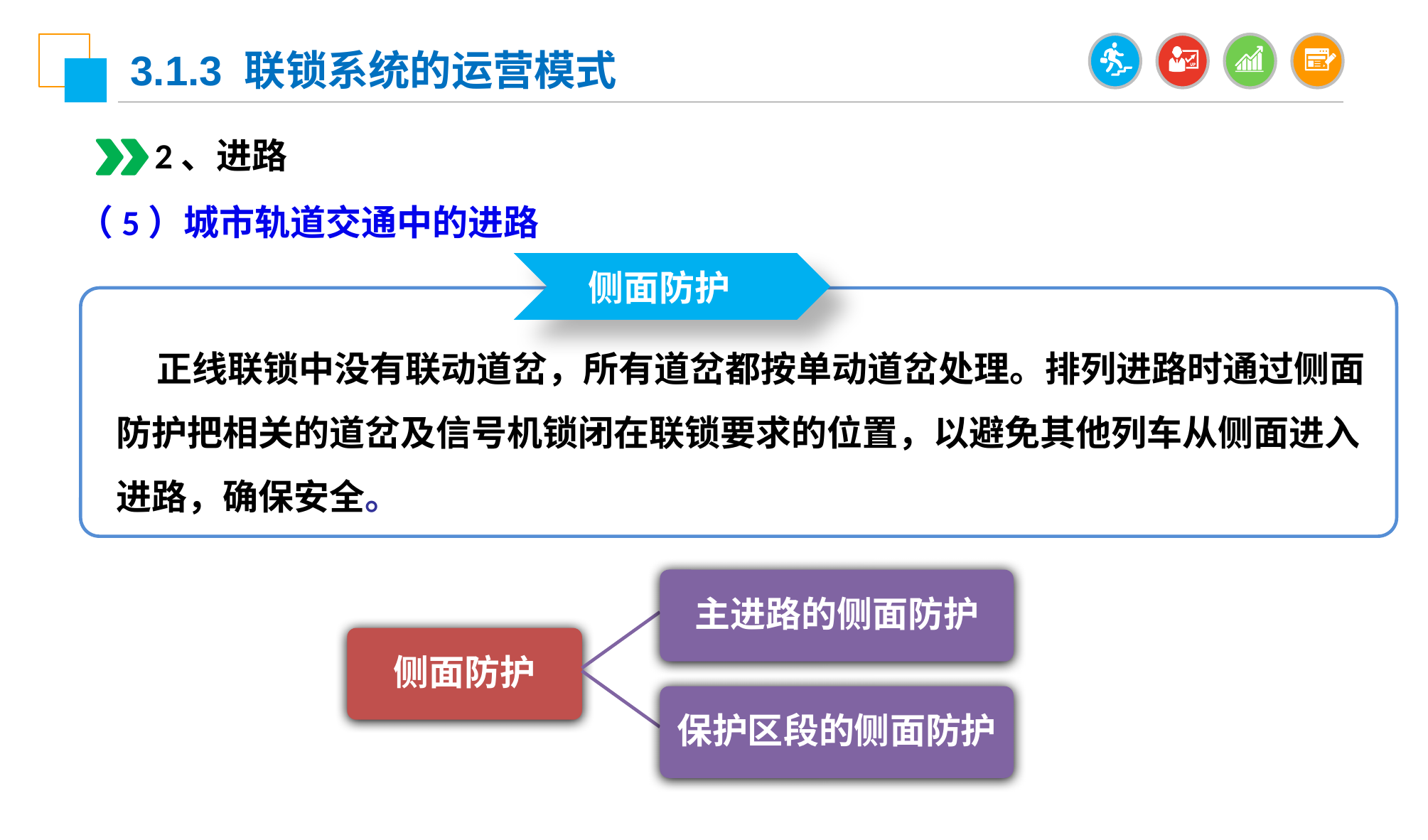

3.1.3 联锁系统的运营模式
2、进路

（5）城市轨道交通中的进路

侧面防护

    正线联锁中没有联动道岔，所有道岔都按单动道岔处理。排列进路时通过侧面防护把相关的道岔及信号机锁闭在联锁要求的位置，以避免其他列车从侧面进入进路，确保安全。

主进路的侧面防护

侧面防护

保护区段的侧面防护